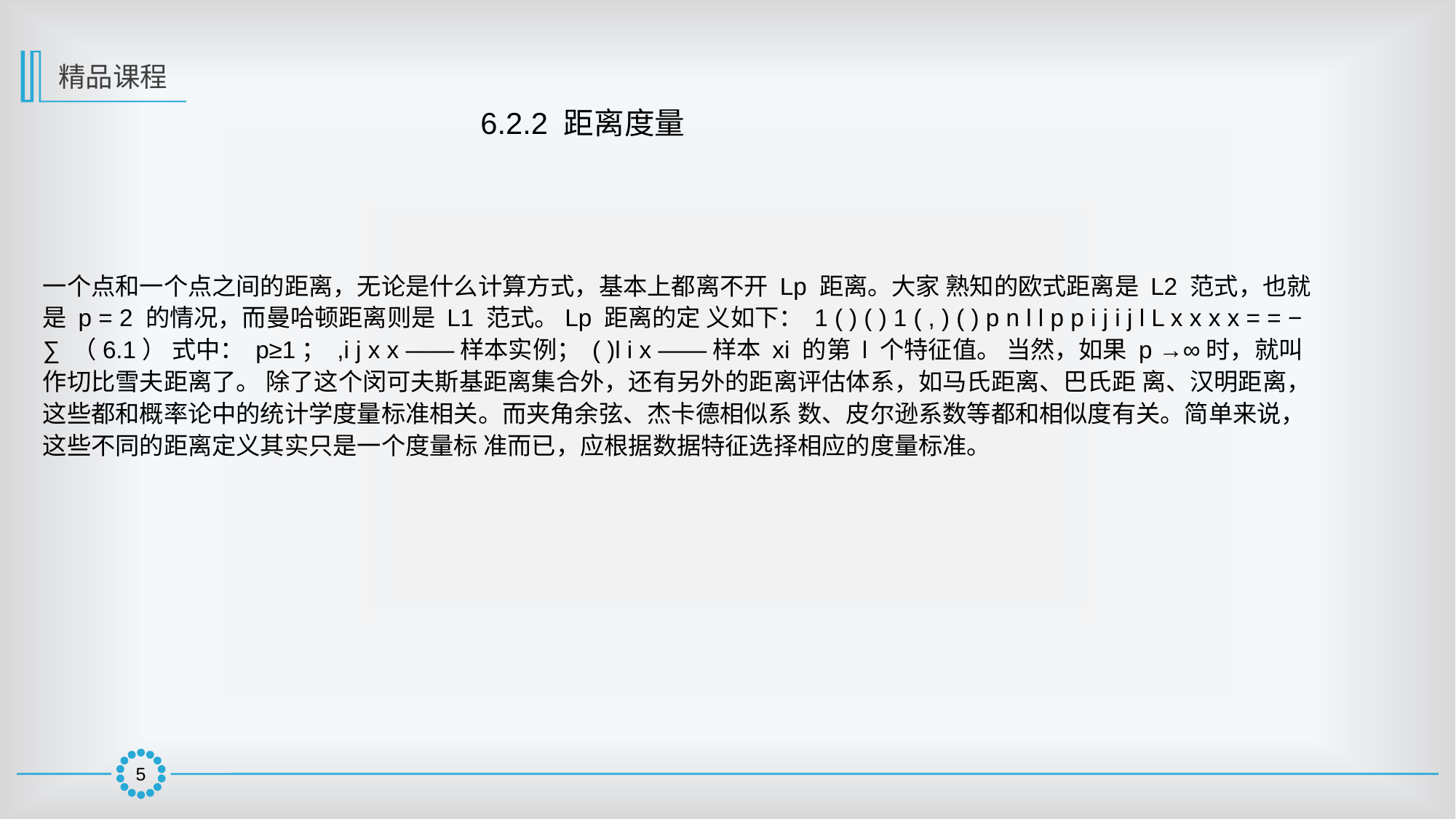

精品课程
6.2.2 距离度量
一个点和一个点之间的距离，无论是什么计算方式，基本上都离不开 Lp 距离。大家 熟知的欧式距离是 L2 范式，也就是 p = 2 的情况，而曼哈顿距离则是 L1 范式。Lp 距离的定 义如下： 1 ( ) ( ) 1 ( , ) ( ) p n l l p p i j i j l L x x x x = = − ∑ （6.1） 式中： p≥1； ,i j x x ——样本实例； ( )l i x ——样本 xi 的第 l 个特征值。 当然，如果 p →∞时，就叫作切比雪夫距离了。 除了这个闵可夫斯基距离集合外，还有另外的距离评估体系，如马氏距离、巴氏距 离、汉明距离，这些都和概率论中的统计学度量标准相关。而夹角余弦、杰卡德相似系 数、皮尔逊系数等都和相似度有关。简单来说，这些不同的距离定义其实只是一个度量标 准而已，应根据数据特征选择相应的度量标准。

5